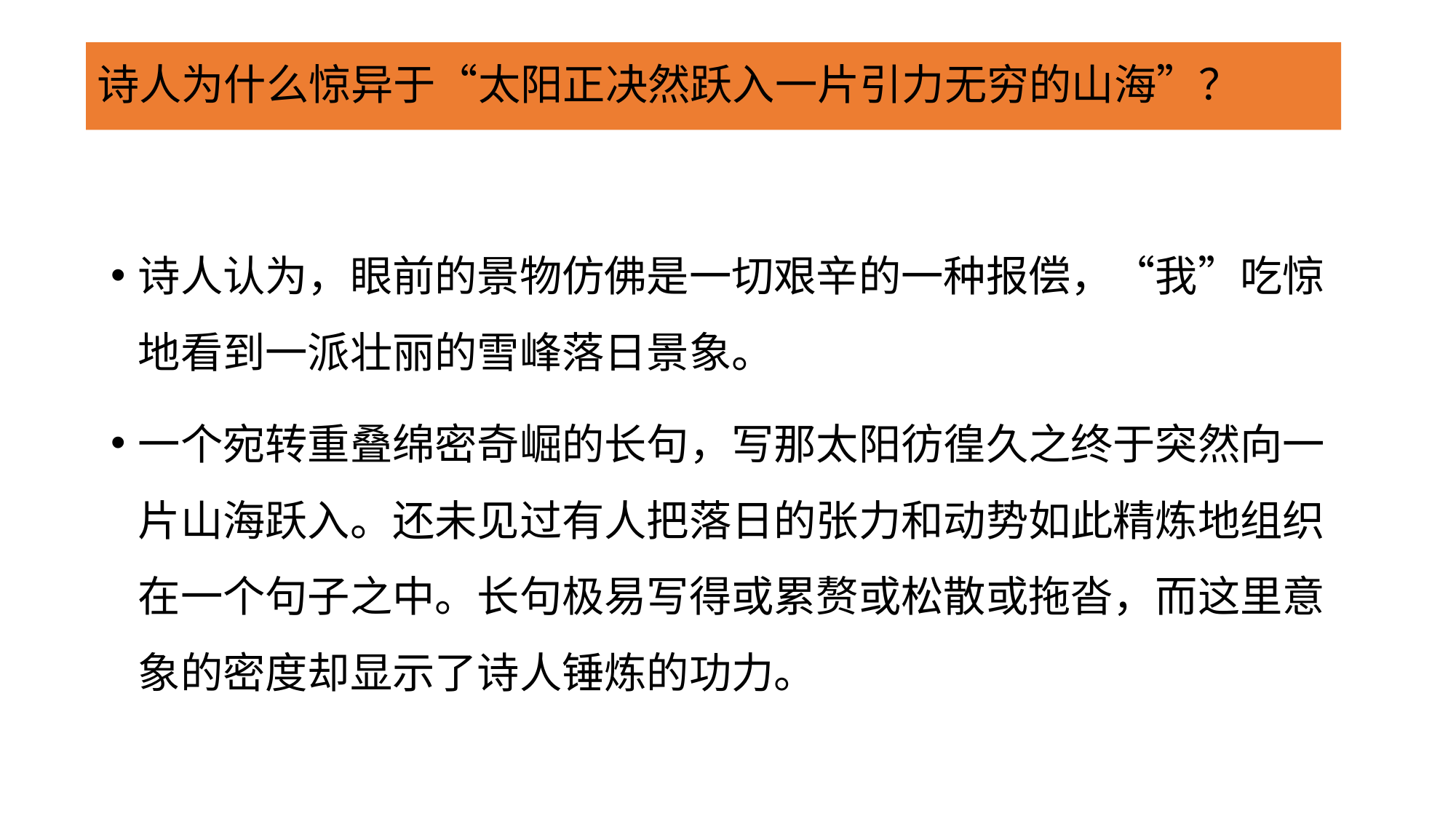

# 诗人为什么惊异于“太阳正决然跃入一片引力无穷的山海”？
诗人认为，眼前的景物仿佛是一切艰辛的一种报偿，“我”吃惊地看到一派壮丽的雪峰落日景象。
一个宛转重叠绵密奇崛的长句，写那太阳彷徨久之终于突然向一片山海跃入。还未见过有人把落日的张力和动势如此精炼地组织在一个句子之中。长句极易写得或累赘或松散或拖沓，而这里意象的密度却显示了诗人锤炼的功力。